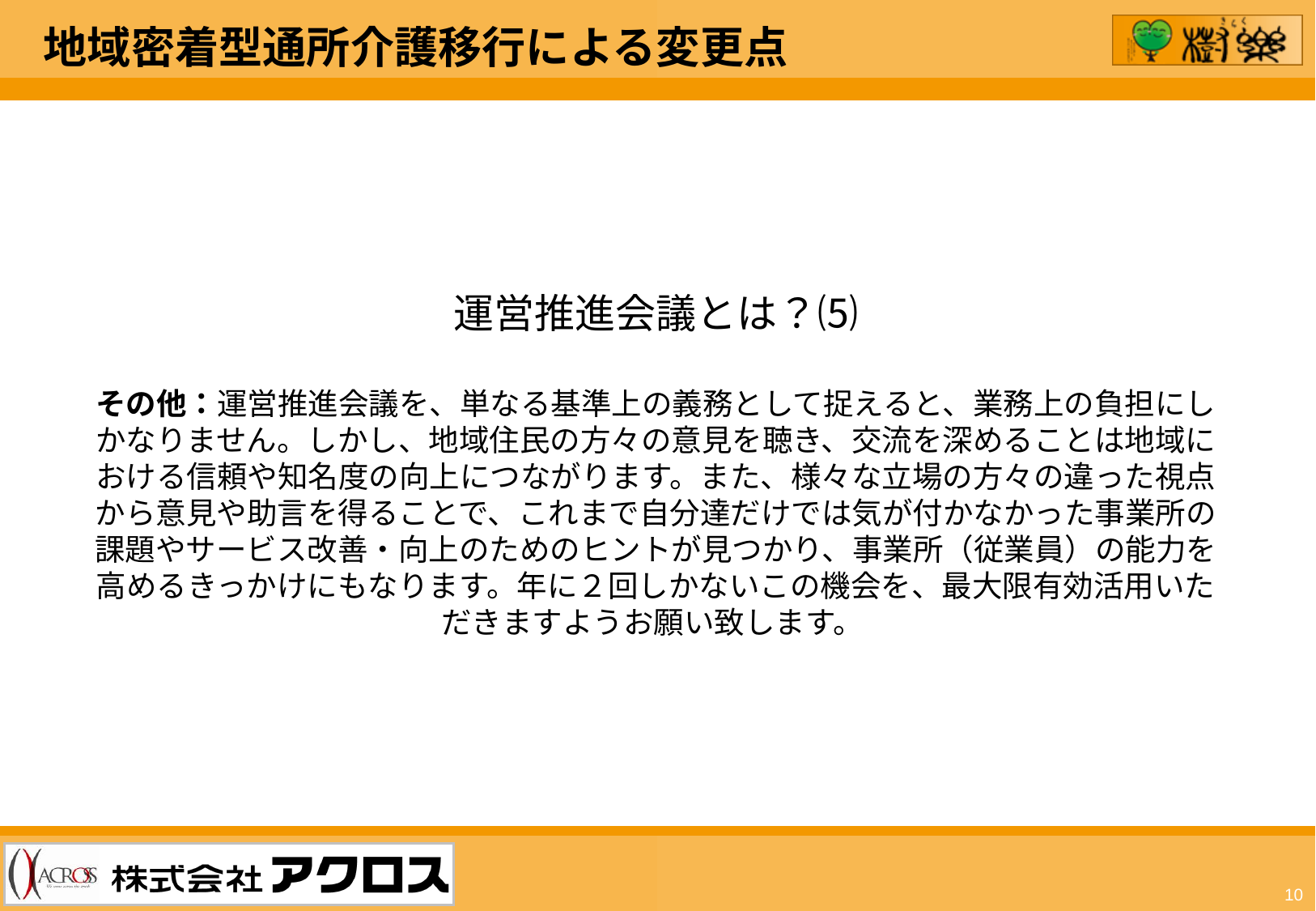

地域密着型通所介護移行による変更点

運営推進会議とは？⑸

その他：運営推進会議を、単なる基準上の義務として捉えると、業務上の負担にしかなりません。しかし、地域住民の方々の意見を聴き、交流を深めることは地域における信頼や知名度の向上につながります。また、様々な立場の方々の違った視点から意見や助言を得ることで、これまで自分達だけでは気が付かなかった事業所の課題やサービス改善・向上のためのヒントが見つかり、事業所（従業員）の能力を高めるきっかけにもなります。年に２回しかないこの機会を、最大限有効活用いただきますようお願い致します。

10